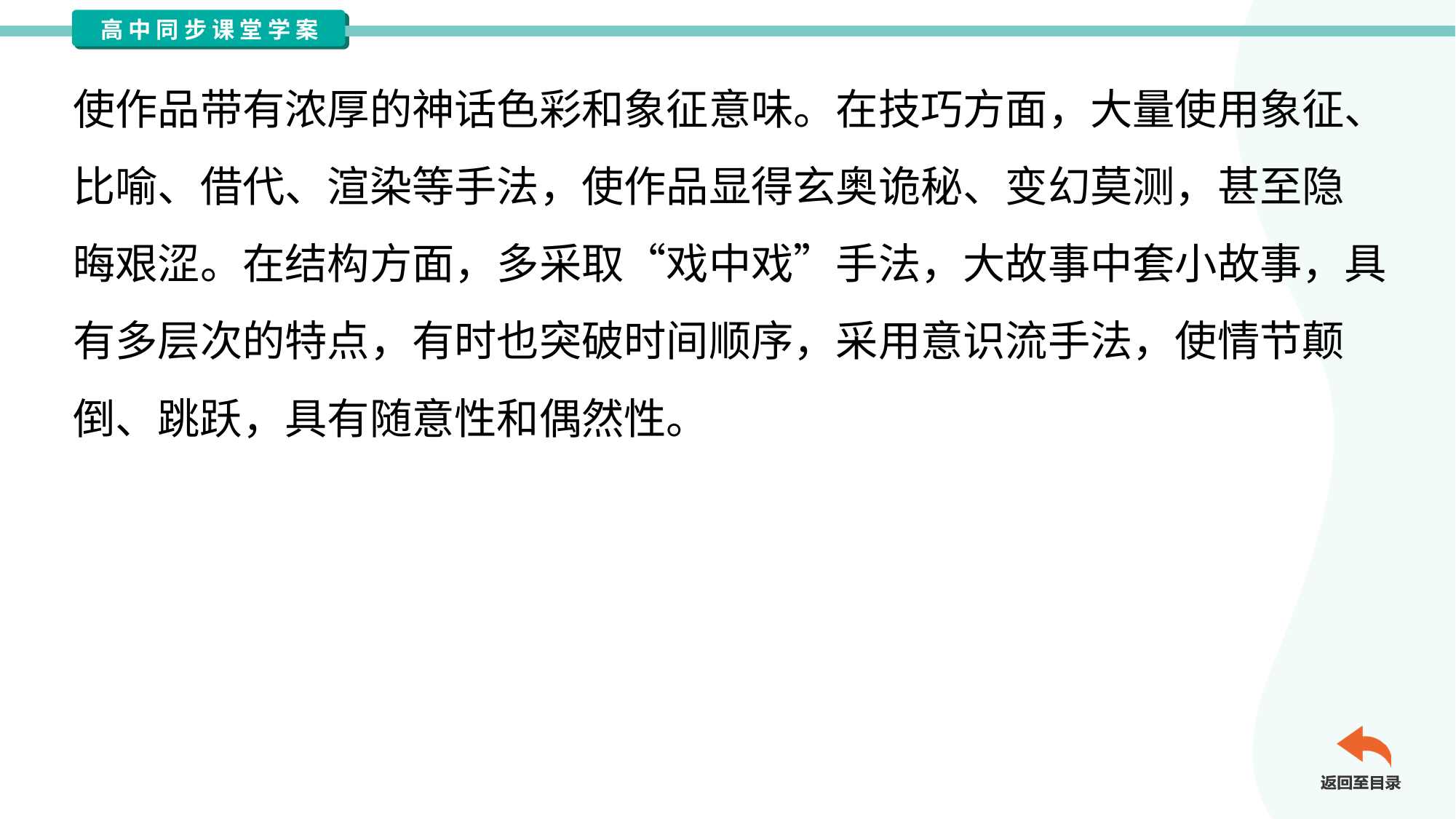

使作品带有浓厚的神话色彩和象征意味。在技巧方面，大量使用象征、
比喻、借代、渲染等手法，使作品显得玄奥诡秘、变幻莫测，甚至隐
晦艰涩。在结构方面，多采取“戏中戏”手法，大故事中套小故事，具
有多层次的特点，有时也突破时间顺序，采用意识流手法，使情节颠
倒、跳跃，具有随意性和偶然性。